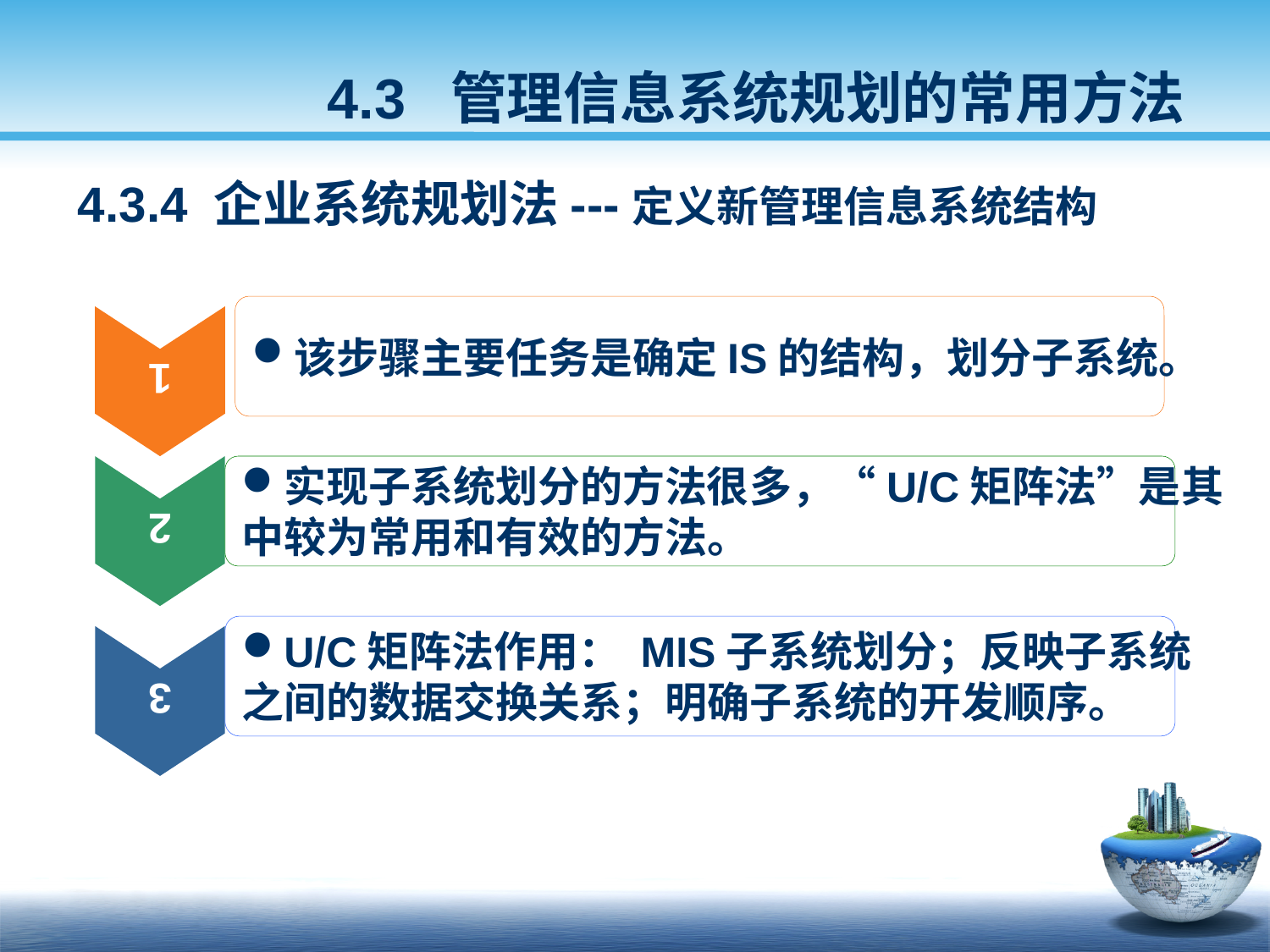

4.3  管理信息系统规划的常用方法
4.3.4 企业系统规划法---定义新管理信息系统结构
该步骤主要任务是确定IS的结构，划分子系统。
1
实现子系统划分的方法很多，“U/C矩阵法”是其
中较为常用和有效的方法。
2
U/C矩阵法作用： MIS子系统划分；反映子系统
之间的数据交换关系；明确子系统的开发顺序。
3